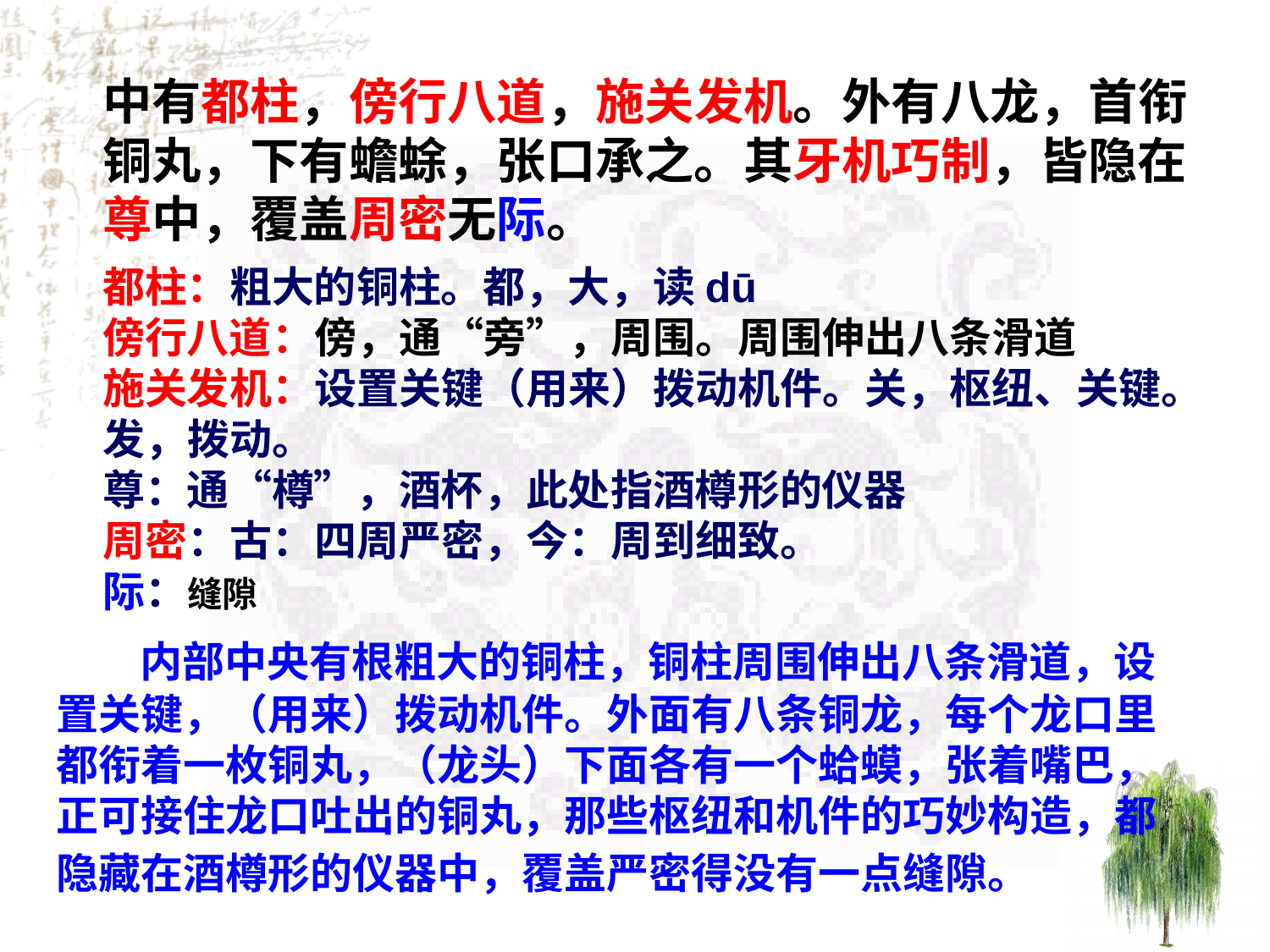

中有都柱，傍行八道，施关发机。外有八龙，首衔
铜丸，下有蟾蜍，张口承之。其牙机巧制，皆隐在
尊中，覆盖周密无际。
都柱：粗大的铜柱。都，大，读dū
傍行八道：傍，通“旁”，周围。周围伸出八条滑道
施关发机：设置关键（用来）拨动机件。关，枢纽、关键。发，拨动。
尊：通“樽”，酒杯，此处指酒樽形的仪器
周密：古：四周严密，今：周到细致。
际：缝隙
  　内部中央有根粗大的铜柱，铜柱周围伸出八条滑道，设置关键，（用来）拨动机件。外面有八条铜龙，每个龙口里都衔着一枚铜丸，（龙头）下面各有一个蛤蟆，张着嘴巴，正可接住龙口吐出的铜丸，那些枢纽和机件的巧妙构造，都隐藏在酒樽形的仪器中，覆盖严密得没有一点缝隙。